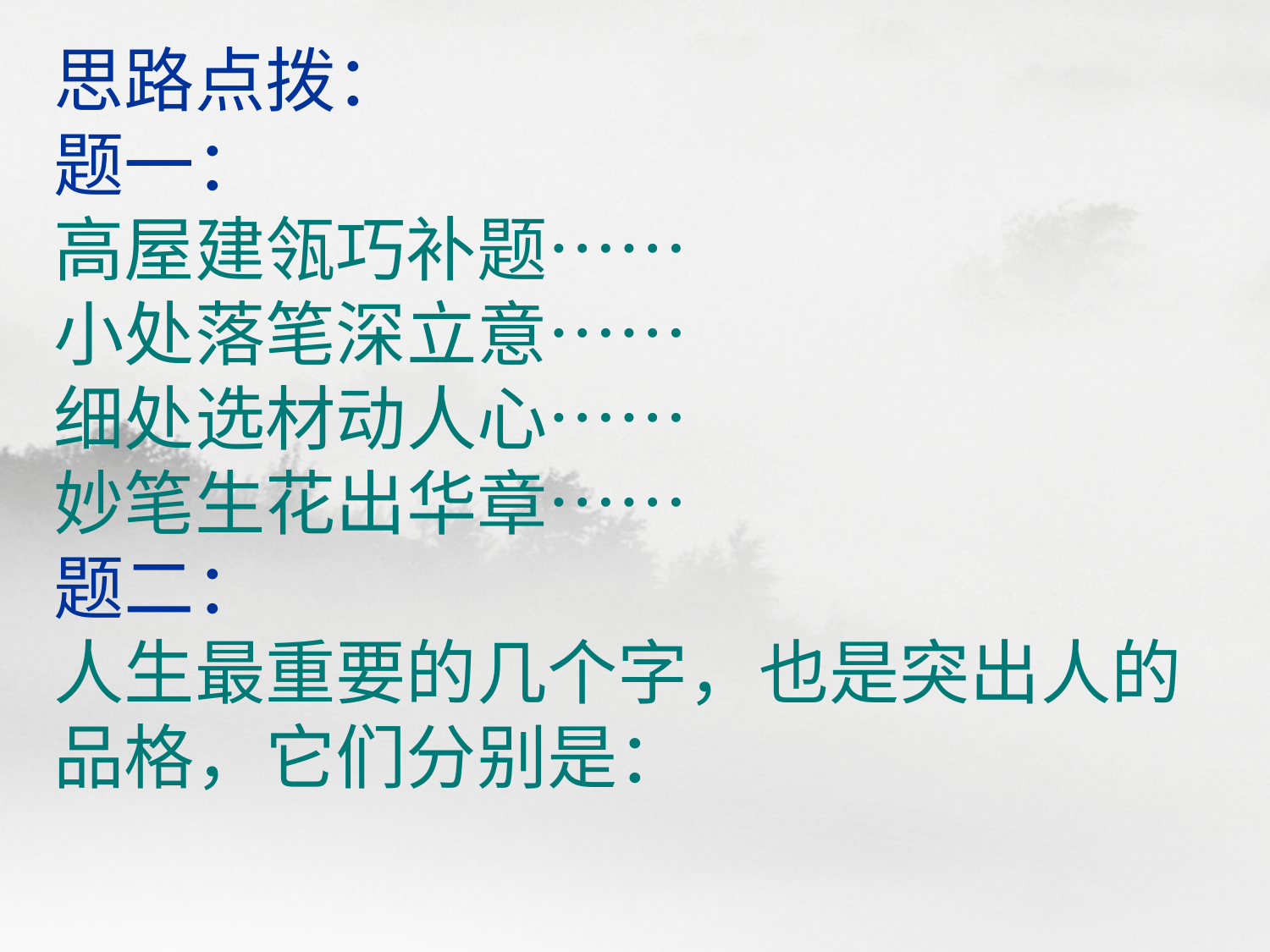

# 思路点拨： 题一： 高屋建瓴巧补题…… 小处落笔深立意…… 细处选材动人心…… 妙笔生花出华章…… 题二： 人生最重要的几个字，也是突出人的品格，它们分别是：